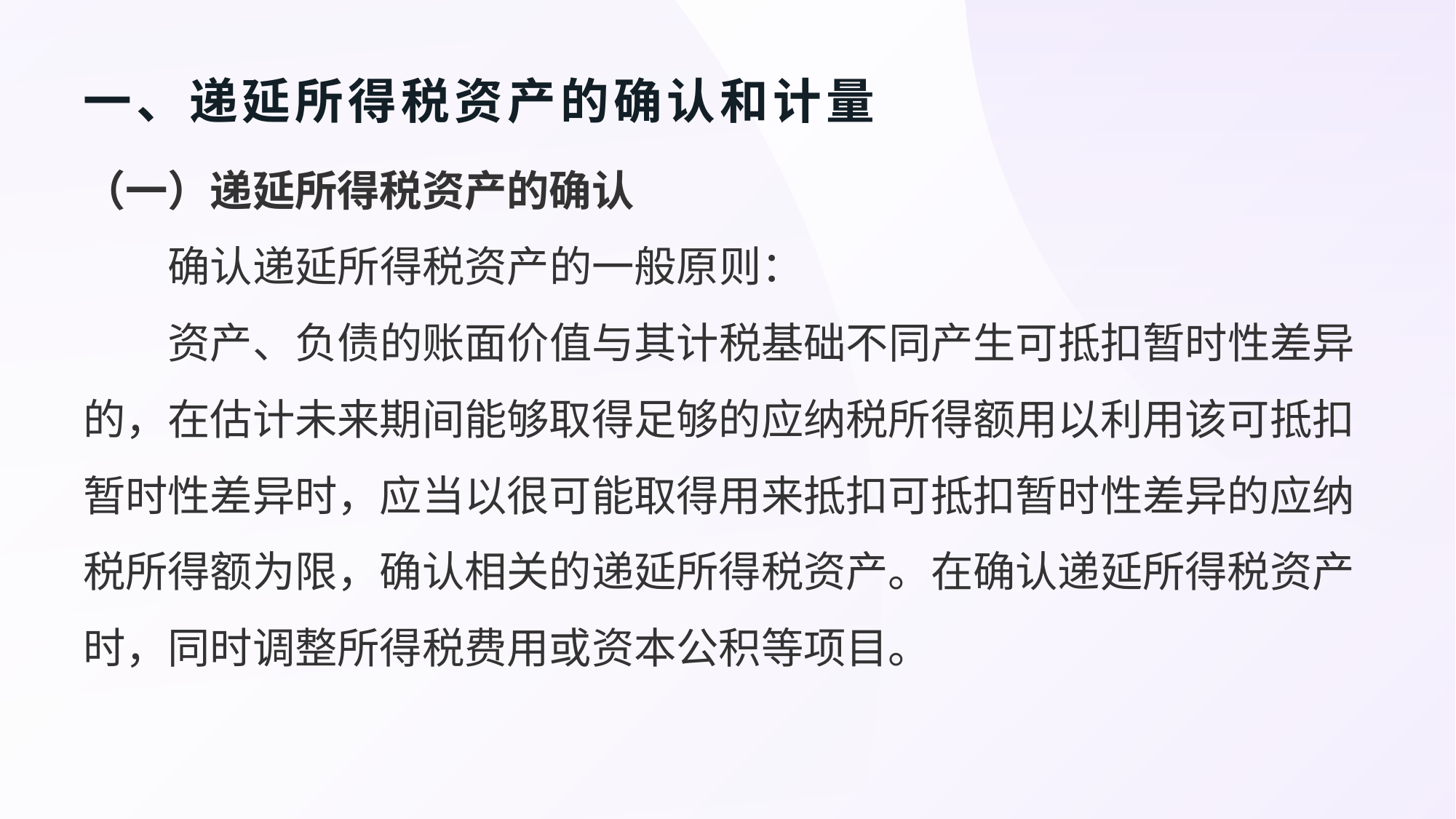

# 一、递延所得税资产的确认和计量
（一）递延所得税资产的确认
确认递延所得税资产的一般原则：
资产、负债的账面价值与其计税基础不同产生可抵扣暂时性差异的，在估计未来期间能够取得足够的应纳税所得额用以利用该可抵扣暂时性差异时，应当以很可能取得用来抵扣可抵扣暂时性差异的应纳税所得额为限，确认相关的递延所得税资产。在确认递延所得税资产时，同时调整所得税费用或资本公积等项目。